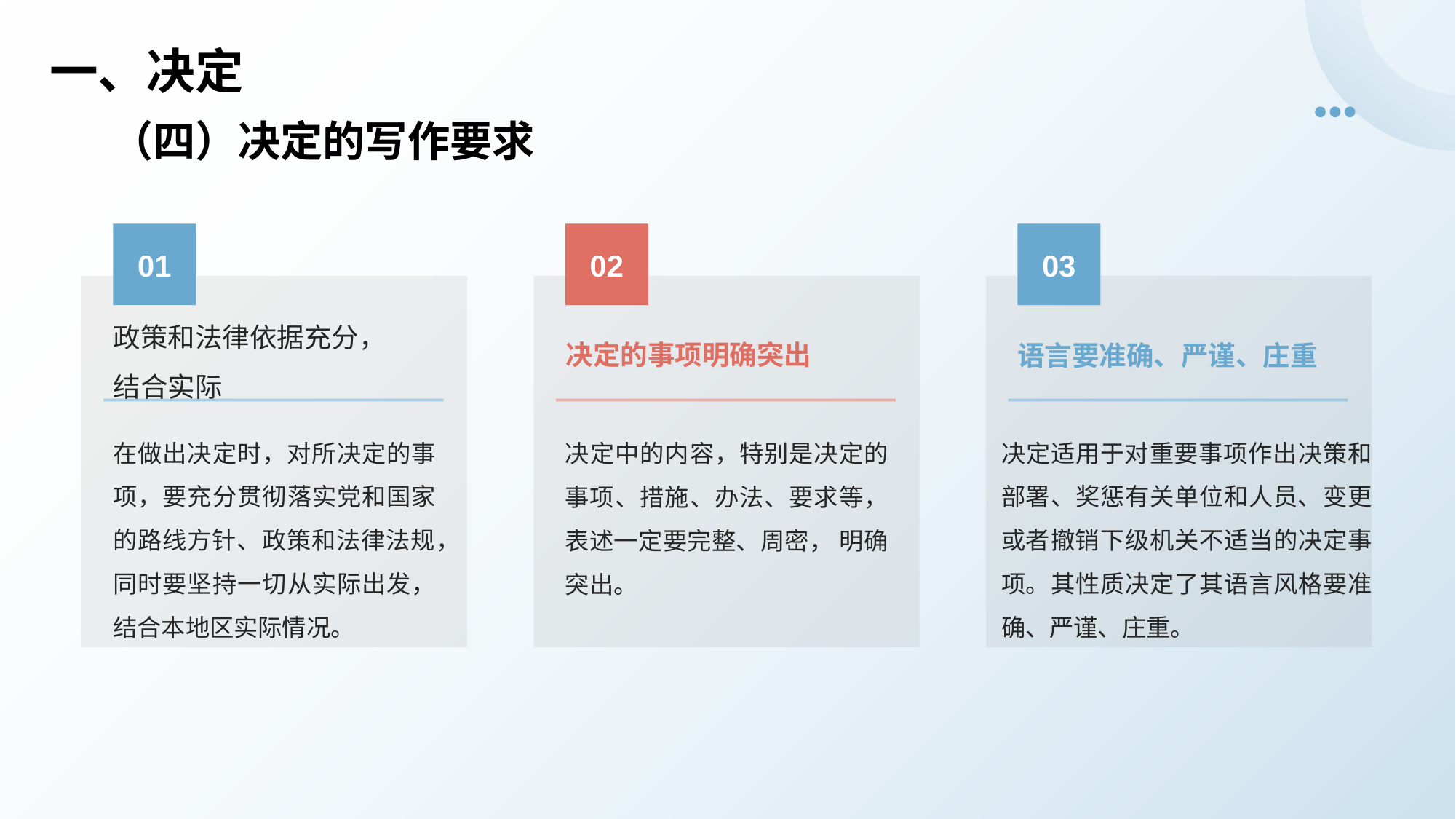

# 一、决定
（四）决定的写作要求
01
02
03

政策和法律依据充分，
结合实际
决定的事项明确突出
语言要准确、严谨、庄重
在做出决定时，对所决定的事项，要充分贯彻落实党和国家的路线方针、政策和法律法规，同时要坚持一切从实际出发，结合本地区实际情况。
决定适用于对重要事项作出决策和部署、奖惩有关单位和人员、变更或者撤销下级机关不适当的决定事项。其性质决定了其语言风格要准确、严谨、庄重。
决定中的内容，特别是决定的事项、措施、办法、要求等，表述一定要完整、周密， 明确突出。